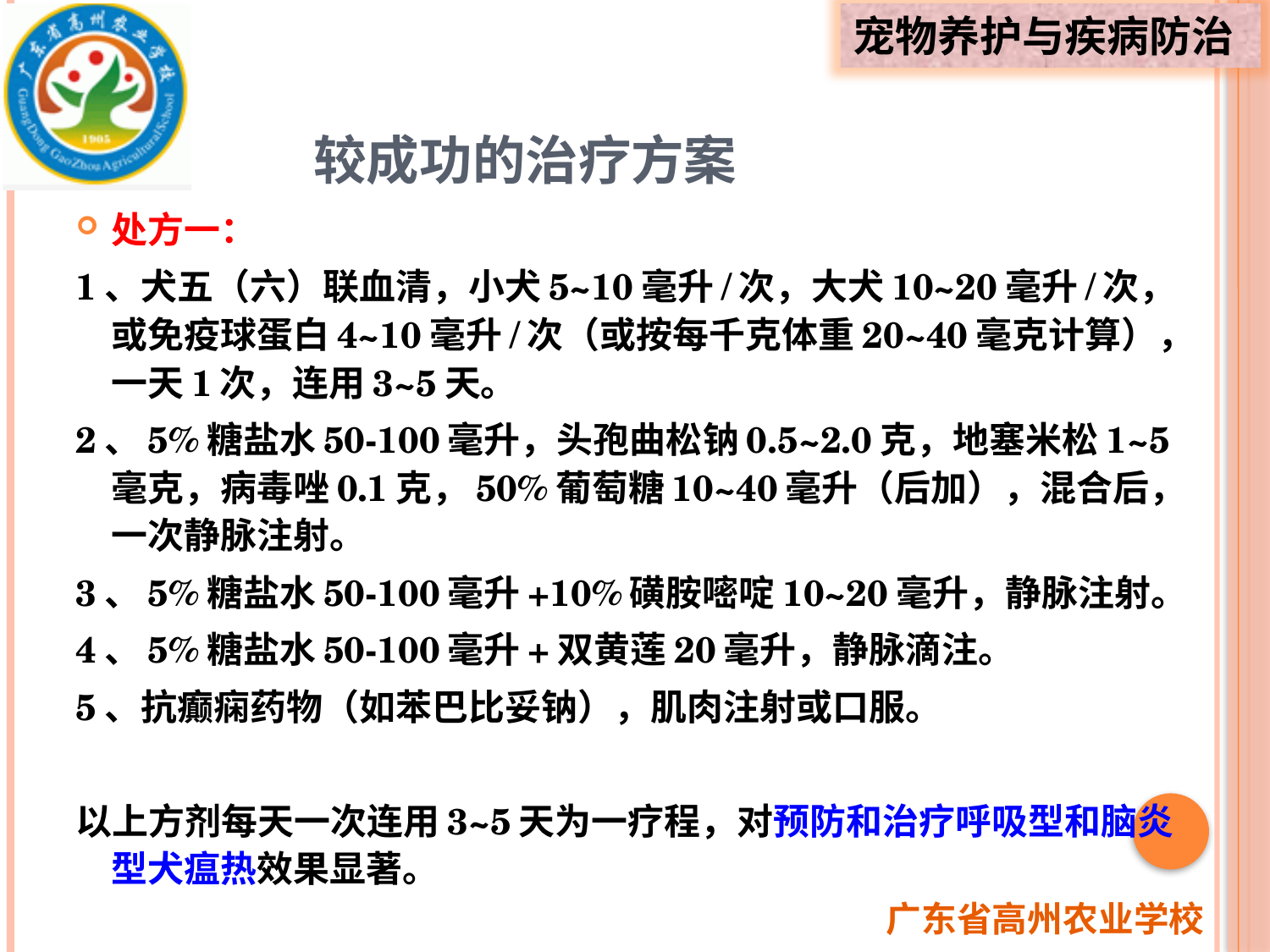

# 较成功的治疗方案
处方一：
1、犬五（六）联血清，小犬5~10毫升/次，大犬10~20毫升/次，或免疫球蛋白4~10毫升/次（或按每千克体重20~40毫克计算），一天1次，连用3~5天。
2、5%糖盐水50-100毫升，头孢曲松钠0.5~2.0克，地塞米松1~5毫克，病毒唑0.1克，50%葡萄糖10~40毫升（后加），混合后，一次静脉注射。
3、5%糖盐水50-100毫升+10%磺胺嘧啶10~20毫升，静脉注射。
4、5%糖盐水50-100毫升+双黄莲20毫升，静脉滴注。
5、抗癫痫药物（如苯巴比妥钠），肌肉注射或口服。

以上方剂每天一次连用3~5天为一疗程，对预防和治疗呼吸型和脑炎型犬瘟热效果显著。